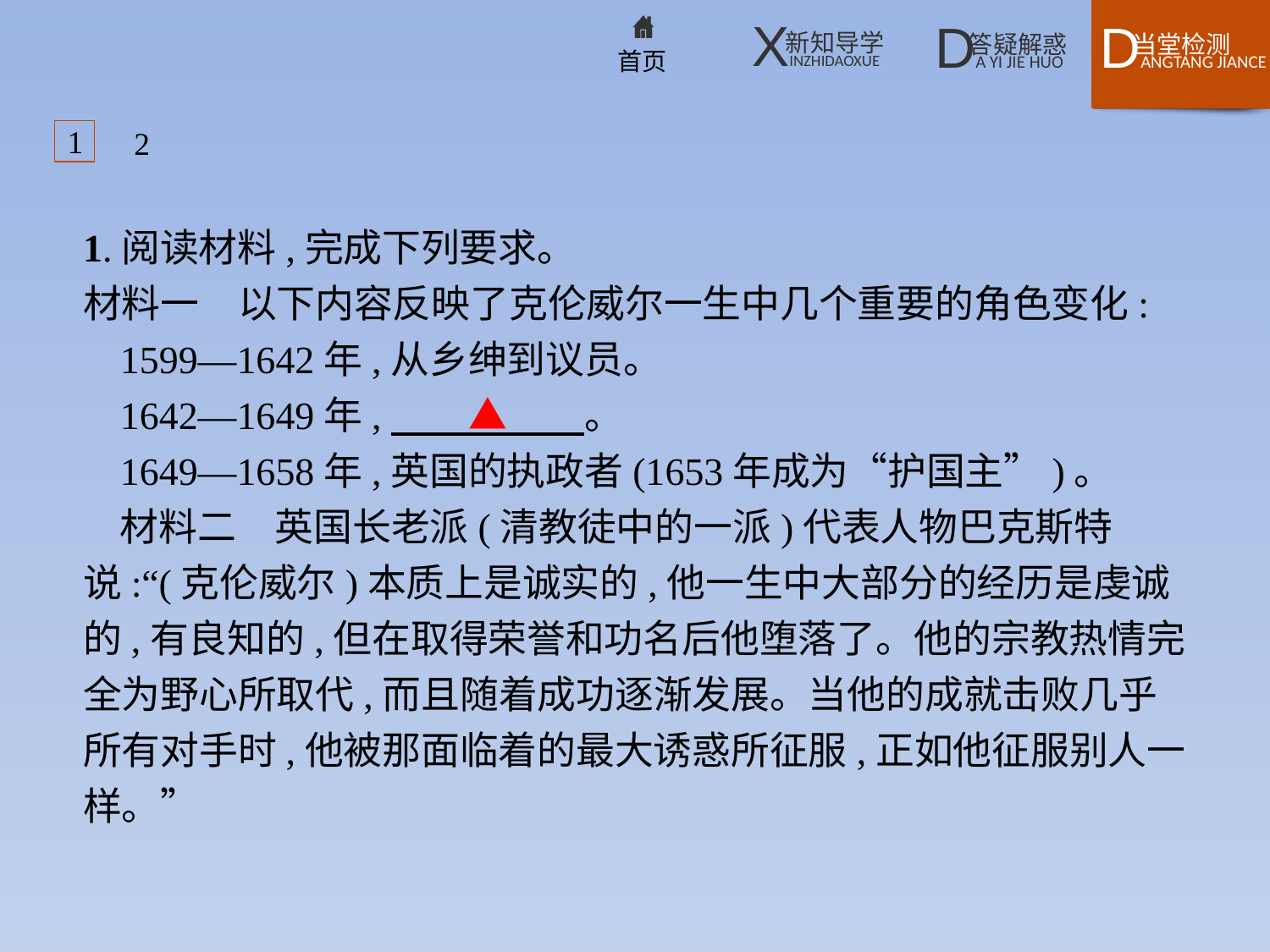

1
2
1.阅读材料,完成下列要求。
材料一　以下内容反映了克伦威尔一生中几个重要的角色变化:
1599—1642年,从乡绅到议员。
1642—1649年,　　▲　　。
1649—1658年,英国的执政者(1653年成为“护国主”)。
材料二　英国长老派(清教徒中的一派)代表人物巴克斯特说:“(克伦威尔)本质上是诚实的,他一生中大部分的经历是虔诚的,有良知的,但在取得荣誉和功名后他堕落了。他的宗教热情完全为野心所取代,而且随着成功逐渐发展。当他的成就击败几乎所有对手时,他被那面临着的最大诱惑所征服,正如他征服别人一样。”